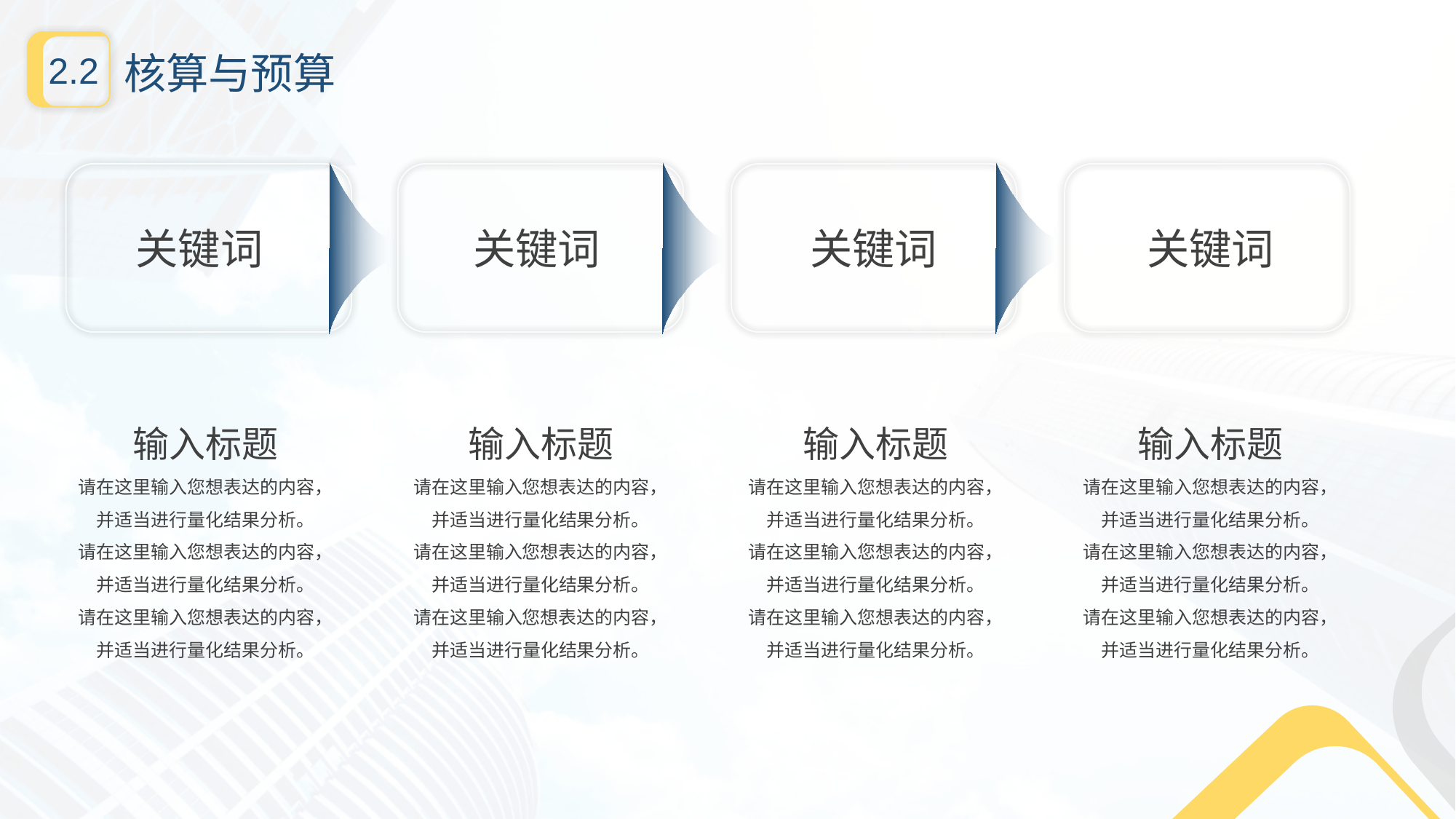

核算与预算
2.2

关键词
关键词
关键词
关键词
输入标题
请在这里输入您想表达的内容，
并适当进行量化结果分析。
请在这里输入您想表达的内容，
并适当进行量化结果分析。
请在这里输入您想表达的内容，
并适当进行量化结果分析。
输入标题
请在这里输入您想表达的内容，
并适当进行量化结果分析。
请在这里输入您想表达的内容，
并适当进行量化结果分析。
请在这里输入您想表达的内容，
并适当进行量化结果分析。
输入标题
请在这里输入您想表达的内容，
并适当进行量化结果分析。
请在这里输入您想表达的内容，
并适当进行量化结果分析。
请在这里输入您想表达的内容，
并适当进行量化结果分析。
输入标题
请在这里输入您想表达的内容，
并适当进行量化结果分析。
请在这里输入您想表达的内容，
并适当进行量化结果分析。
请在这里输入您想表达的内容，
并适当进行量化结果分析。